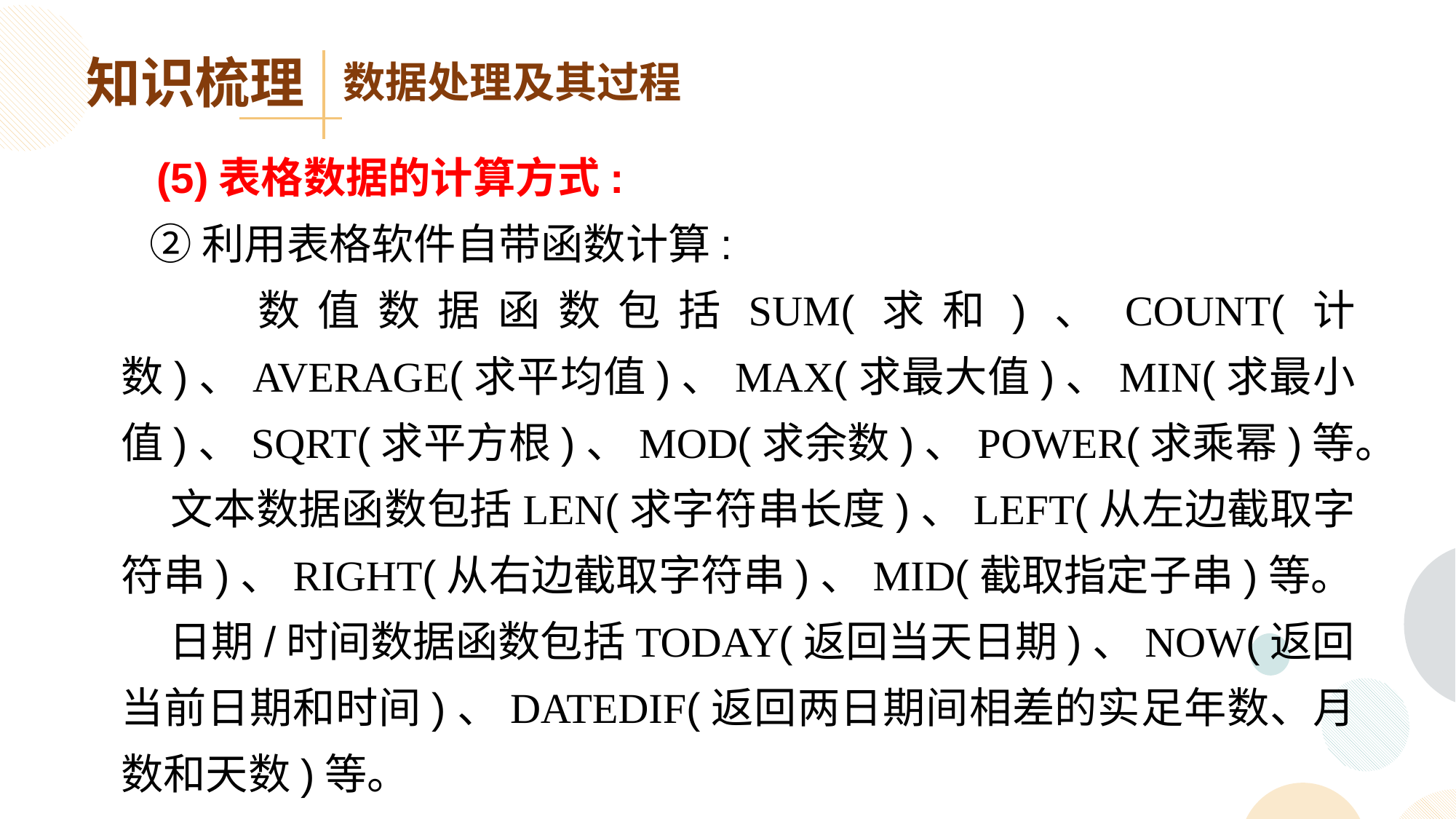

知识梳理
数据处理及其过程
   (5)表格数据的计算方式:
   ②利用表格软件自带函数计算:
    数值数据函数包括SUM(求和)、COUNT(计数)、AVERAGE(求平均值)、MAX(求最大值)、MIN(求最小值)、SQRT(求平方根)、MOD(求余数)、POWER(求乘幂)等。
    文本数据函数包括LEN(求字符串长度)、LEFT(从左边截取字符串)、RIGHT(从右边截取字符串)、MID(截取指定子串)等。
    日期/时间数据函数包括TODAY(返回当天日期)、NOW(返回当前日期和时间)、DATEDIF(返回两日期间相差的实足年数、月数和天数)等。